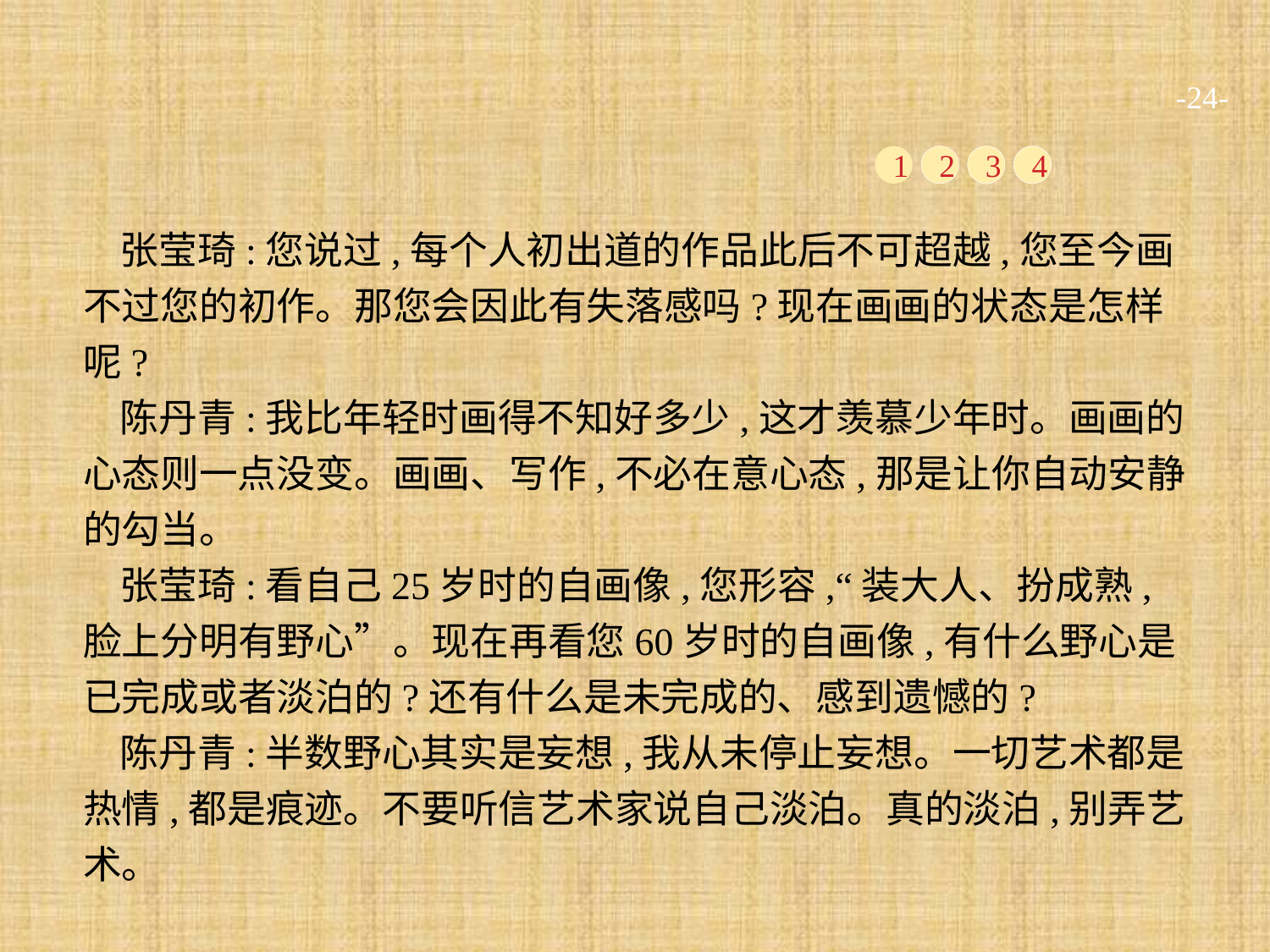

-24-
1
2
3
4
张莹琦:您说过,每个人初出道的作品此后不可超越,您至今画不过您的初作。那您会因此有失落感吗?现在画画的状态是怎样呢?
陈丹青:我比年轻时画得不知好多少,这才羡慕少年时。画画的心态则一点没变。画画、写作,不必在意心态,那是让你自动安静的勾当。
张莹琦:看自己25岁时的自画像,您形容,“装大人、扮成熟,脸上分明有野心”。现在再看您60岁时的自画像,有什么野心是已完成或者淡泊的?还有什么是未完成的、感到遗憾的?
陈丹青:半数野心其实是妄想,我从未停止妄想。一切艺术都是热情,都是痕迹。不要听信艺术家说自己淡泊。真的淡泊,别弄艺术。